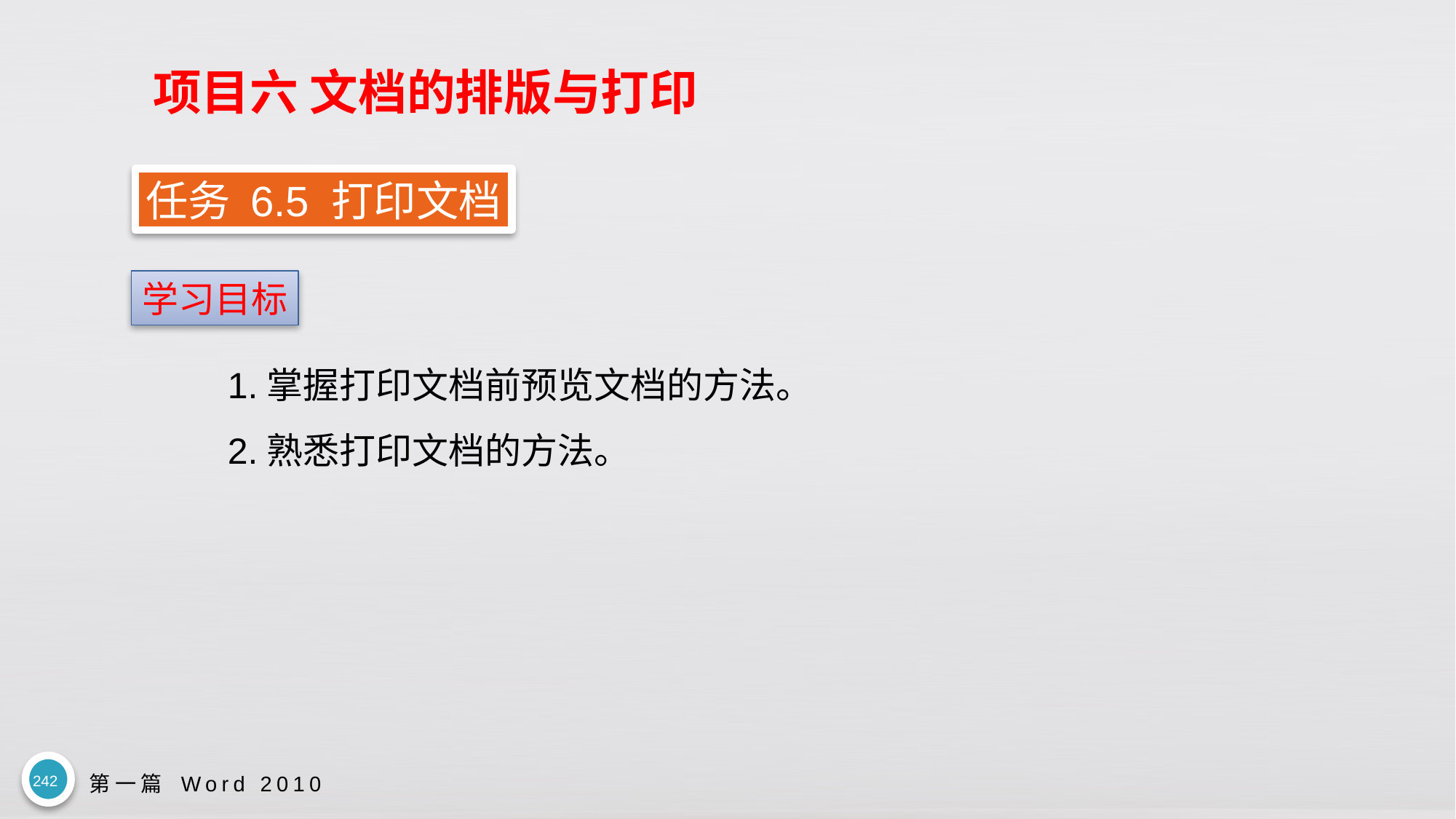

# 项目六 文档的排版与打印
任务 6.5 打印文档
学习目标
1.掌握打印文档前预览文档的方法。
2.熟悉打印文档的方法。
242